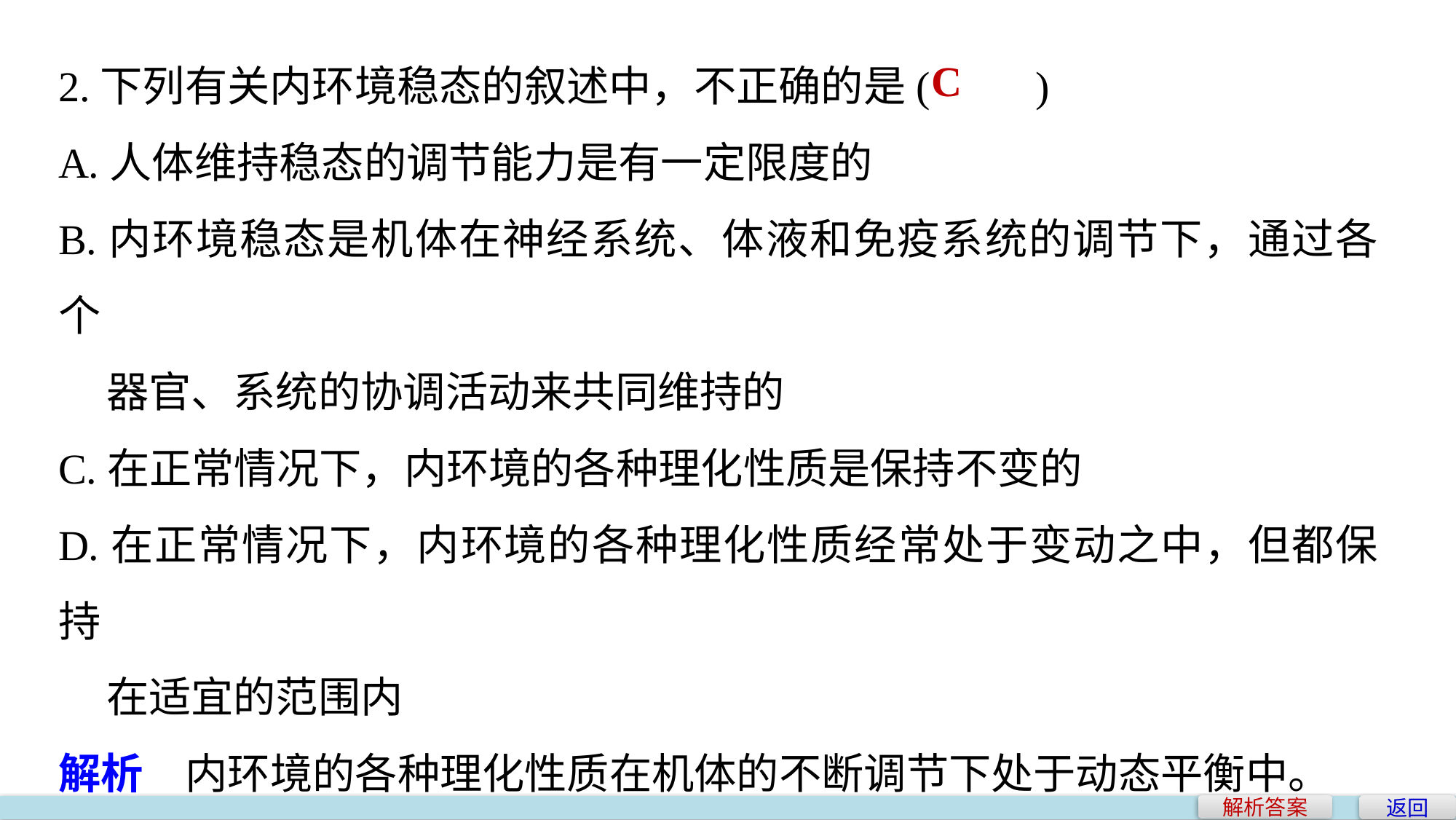

2.下列有关内环境稳态的叙述中，不正确的是(　　)
A.人体维持稳态的调节能力是有一定限度的
B.内环境稳态是机体在神经系统、体液和免疫系统的调节下，通过各个
    器官、系统的协调活动来共同维持的
C.在正常情况下，内环境的各种理化性质是保持不变的
D.在正常情况下，内环境的各种理化性质经常处于变动之中，但都保持
    在适宜的范围内
解析　内环境的各种理化性质在机体的不断调节下处于动态平衡中。
C
返回
解析答案